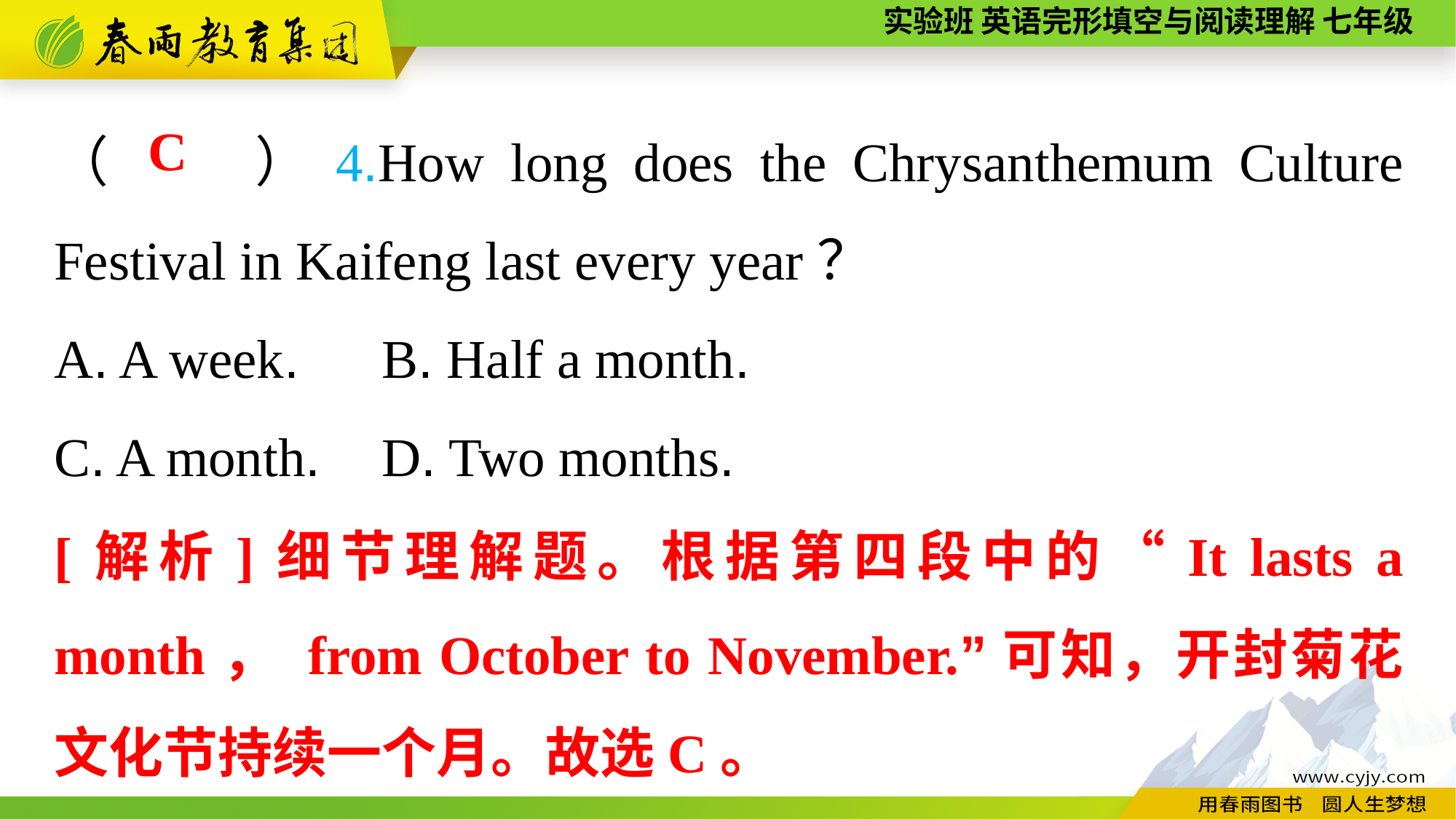

（　　）4.How long does the Chrysanthemum Culture Festival in Kaifeng last every year？
A. A week.	B. Half a month.
C. A month.	D. Two months.
C
[解析]细节理解题。根据第四段中的“It lasts a month， from October to November.”可知，开封菊花文化节持续一个月。故选C。